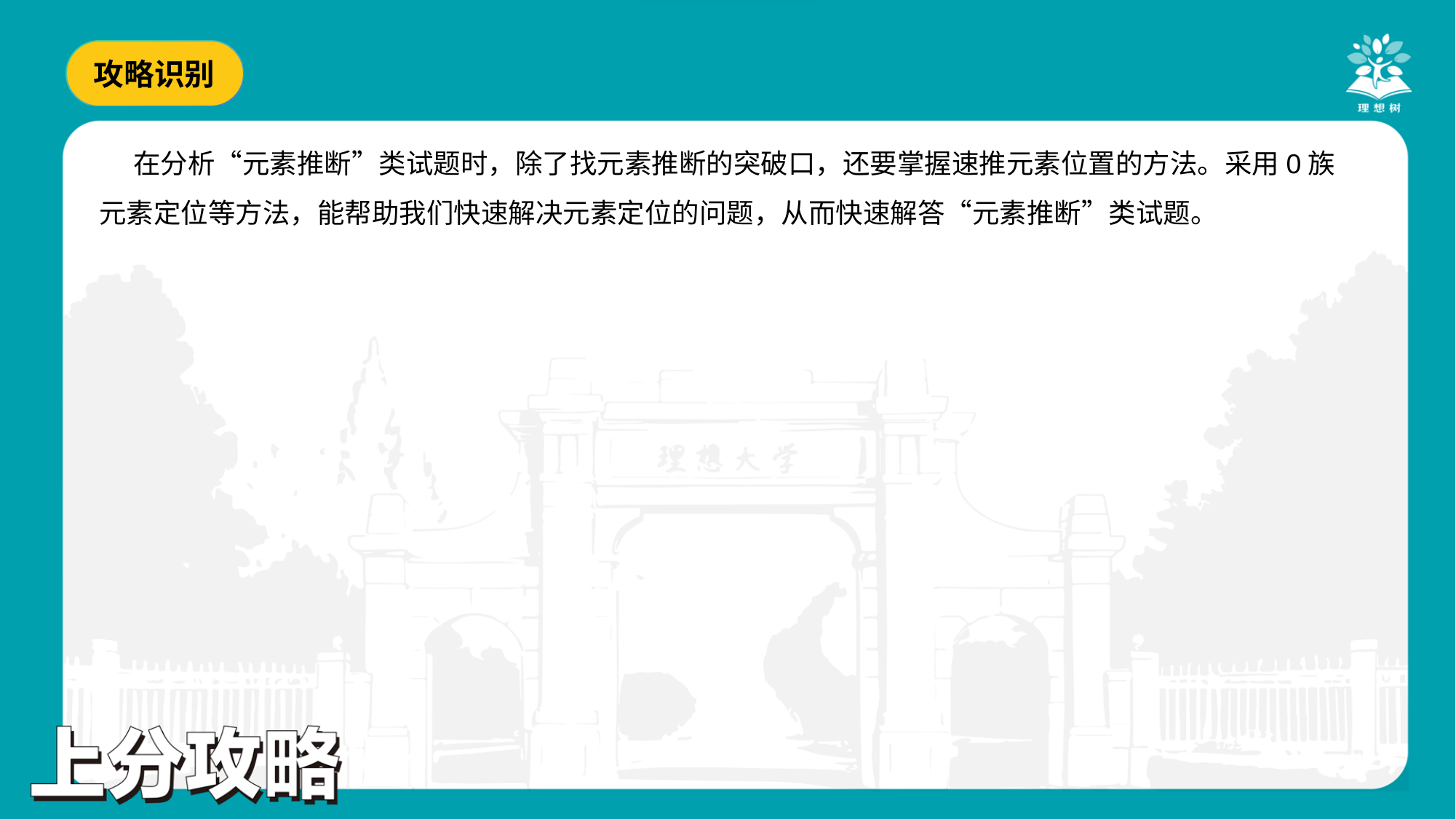

在分析“元素推断”类试题时，除了找元素推断的突破口，还要掌握速推元素位置的方法。采用0族
元素定位等方法，能帮助我们快速解决元素定位的问题，从而快速解答“元素推断”类试题。